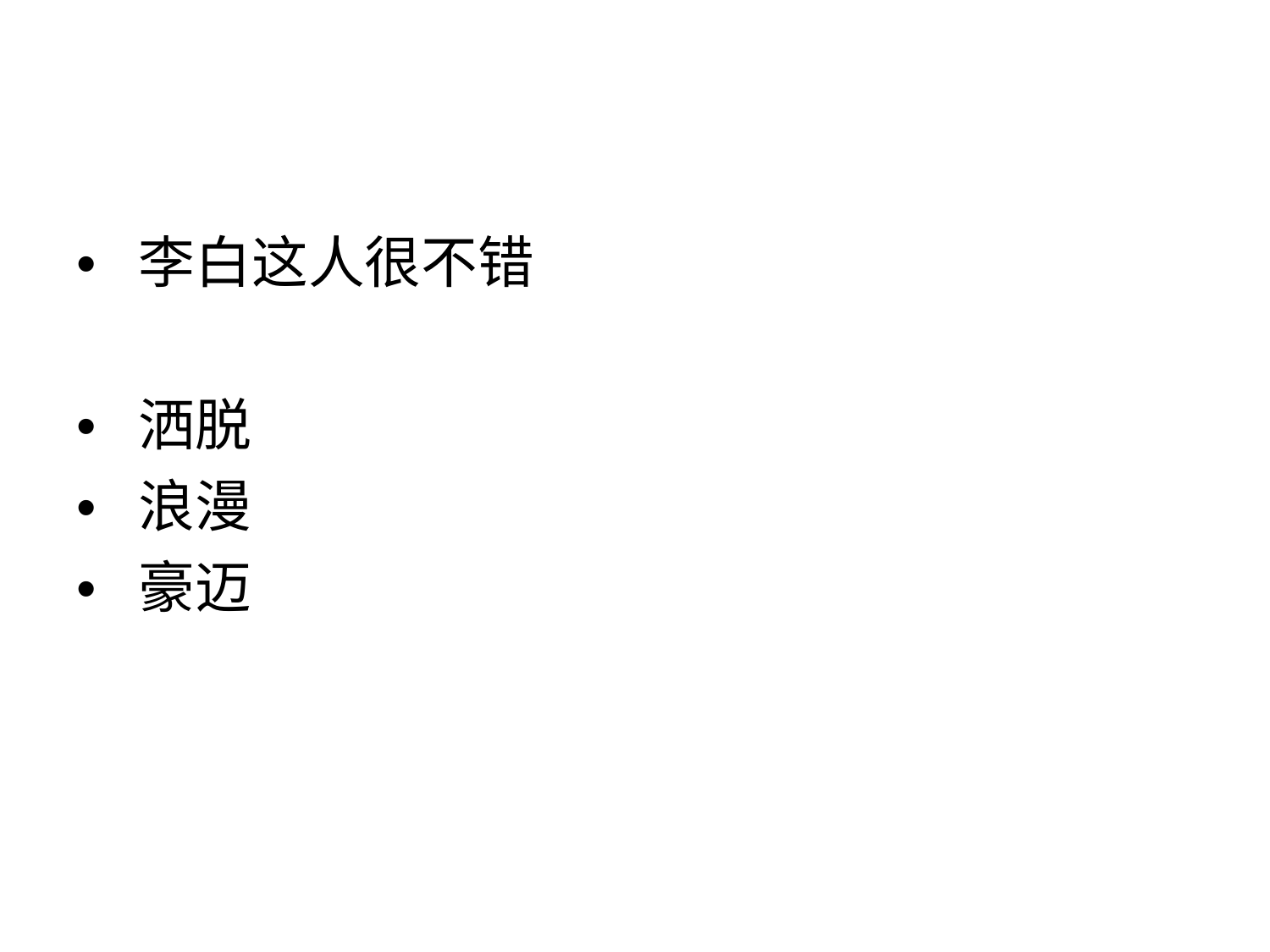

• 李白这人很不错
• 洒脱
• 浪漫
• 豪迈